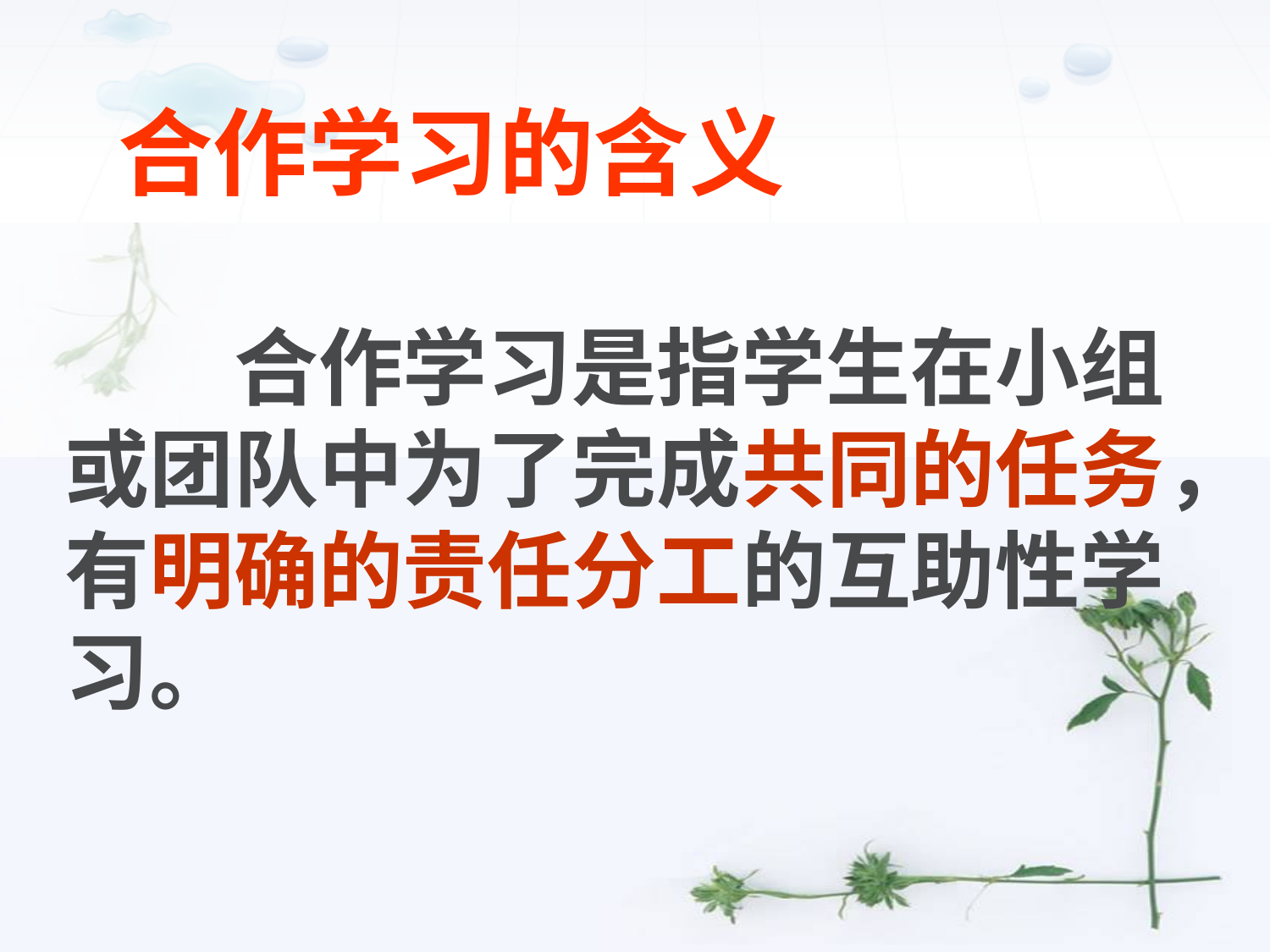

合作学习的含义
　　合作学习是指学生在小组或团队中为了完成共同的任务，有明确的责任分工的互助性学习。